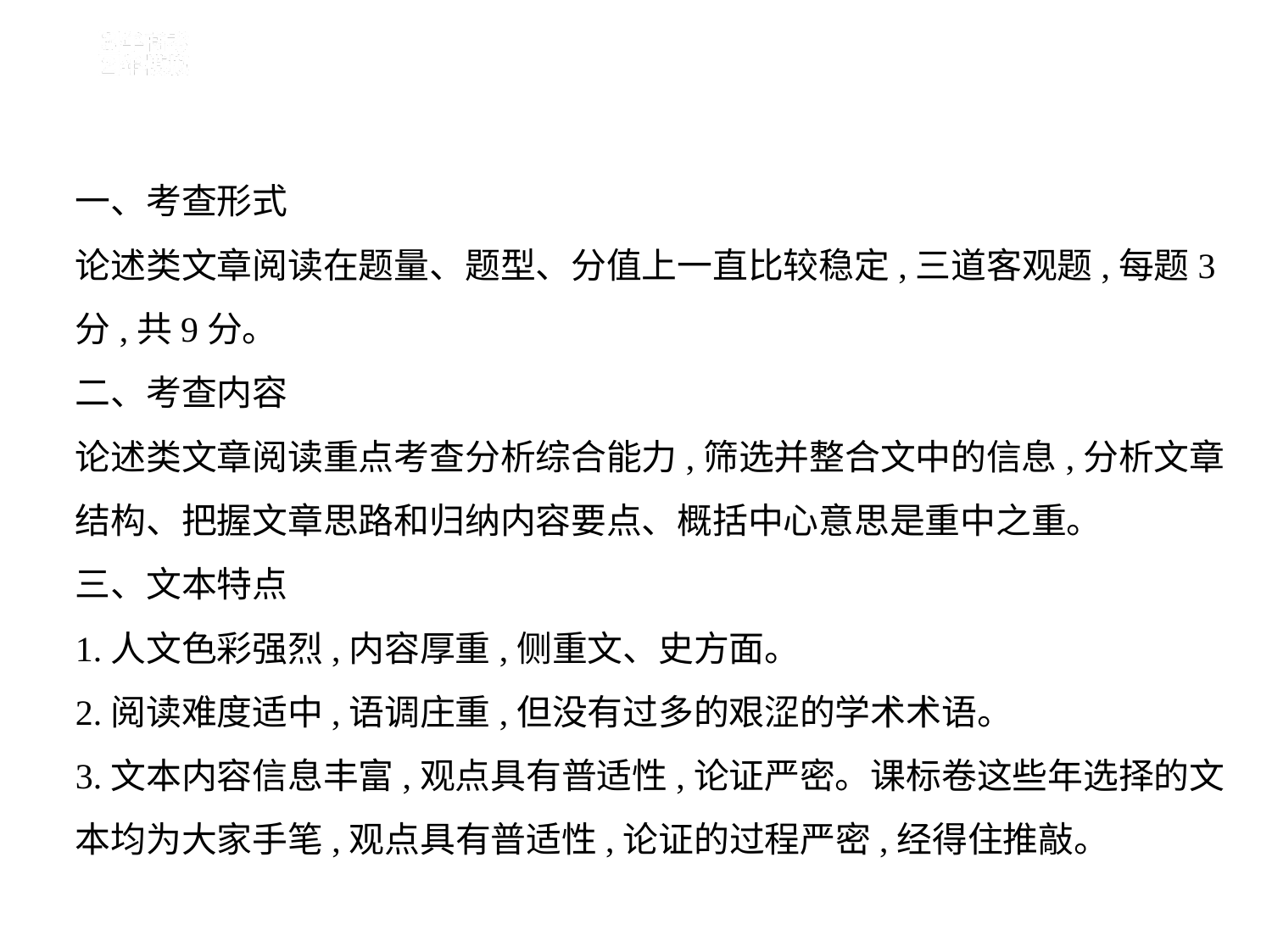

一、考查形式
论述类文章阅读在题量、题型、分值上一直比较稳定,三道客观题,每题3
分,共9分。
二、考查内容
论述类文章阅读重点考查分析综合能力,筛选并整合文中的信息,分析文章
结构、把握文章思路和归纳内容要点、概括中心意思是重中之重。
三、文本特点
1.人文色彩强烈,内容厚重,侧重文、史方面。
2.阅读难度适中,语调庄重,但没有过多的艰涩的学术术语。
3.文本内容信息丰富,观点具有普适性,论证严密。课标卷这些年选择的文
本均为大家手笔,观点具有普适性,论证的过程严密,经得住推敲。